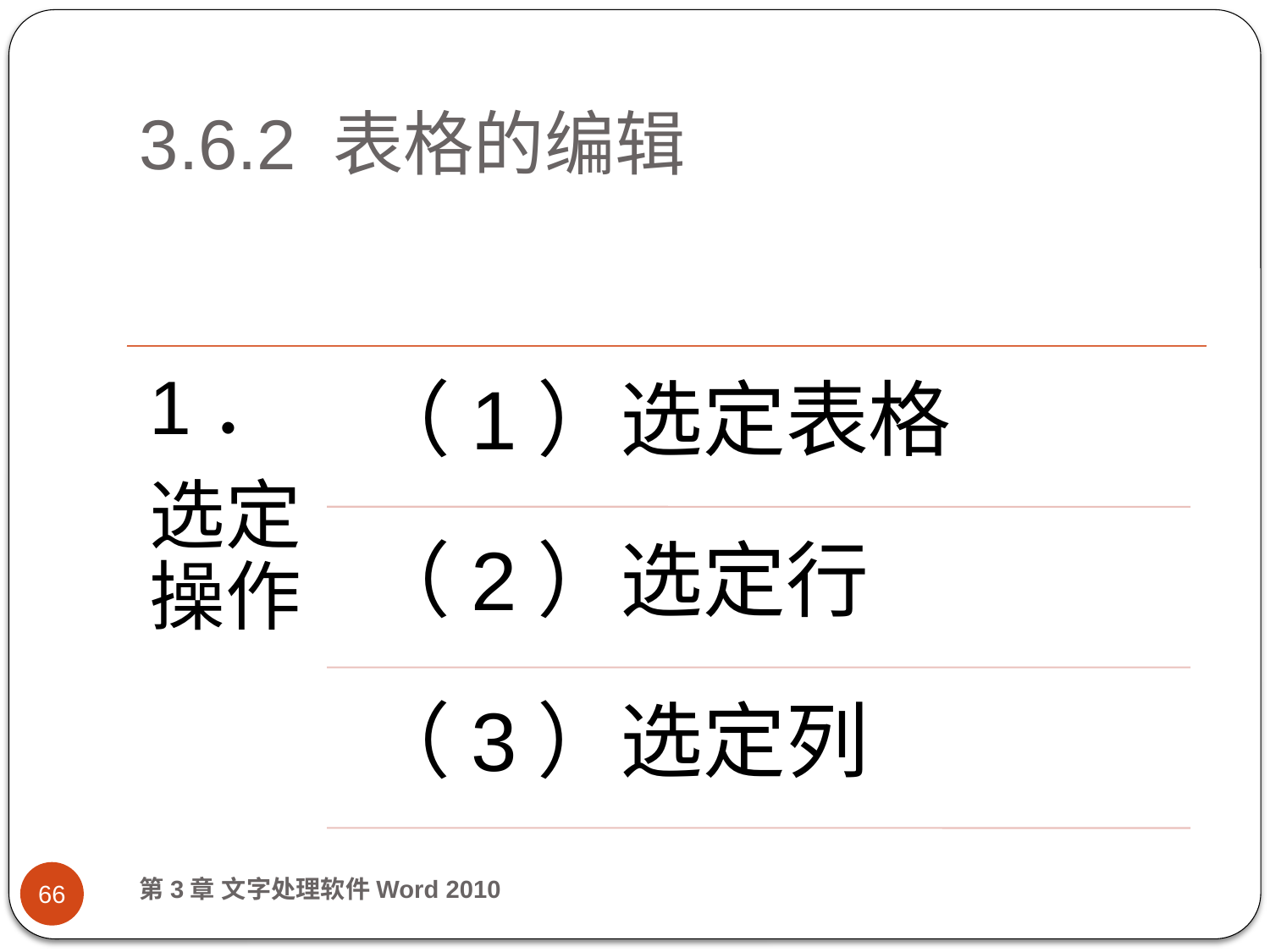

# 3.6.2 表格的编辑
1．
选定操作
（1）选定表格
（2）选定行
（3）选定列
第3章 文字处理软件Word 2010
66